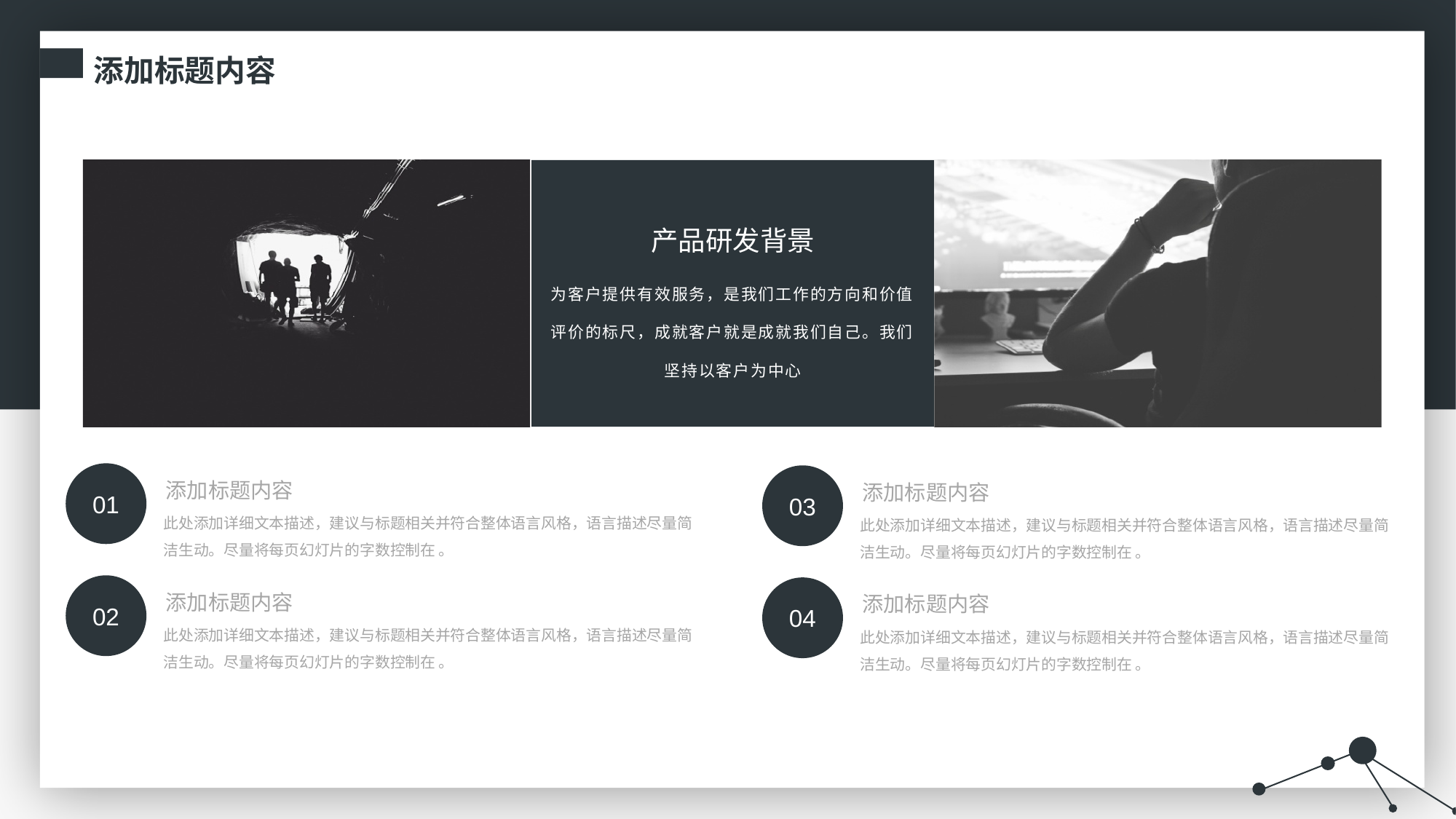

添加标题内容

产品研发背景
为客户提供有效服务，是我们工作的方向和价值评价的标尺，成就客户就是成就我们自己。我们坚持以客户为中心

添加标题内容
此处添加详细文本描述，建议与标题相关并符合整体语言风格，语言描述尽量简洁生动。尽量将每页幻灯片的字数控制在 。
添加标题内容
此处添加详细文本描述，建议与标题相关并符合整体语言风格，语言描述尽量简洁生动。尽量将每页幻灯片的字数控制在 。
01
03
添加标题内容
此处添加详细文本描述，建议与标题相关并符合整体语言风格，语言描述尽量简洁生动。尽量将每页幻灯片的字数控制在 。
添加标题内容
此处添加详细文本描述，建议与标题相关并符合整体语言风格，语言描述尽量简洁生动。尽量将每页幻灯片的字数控制在 。
02
04